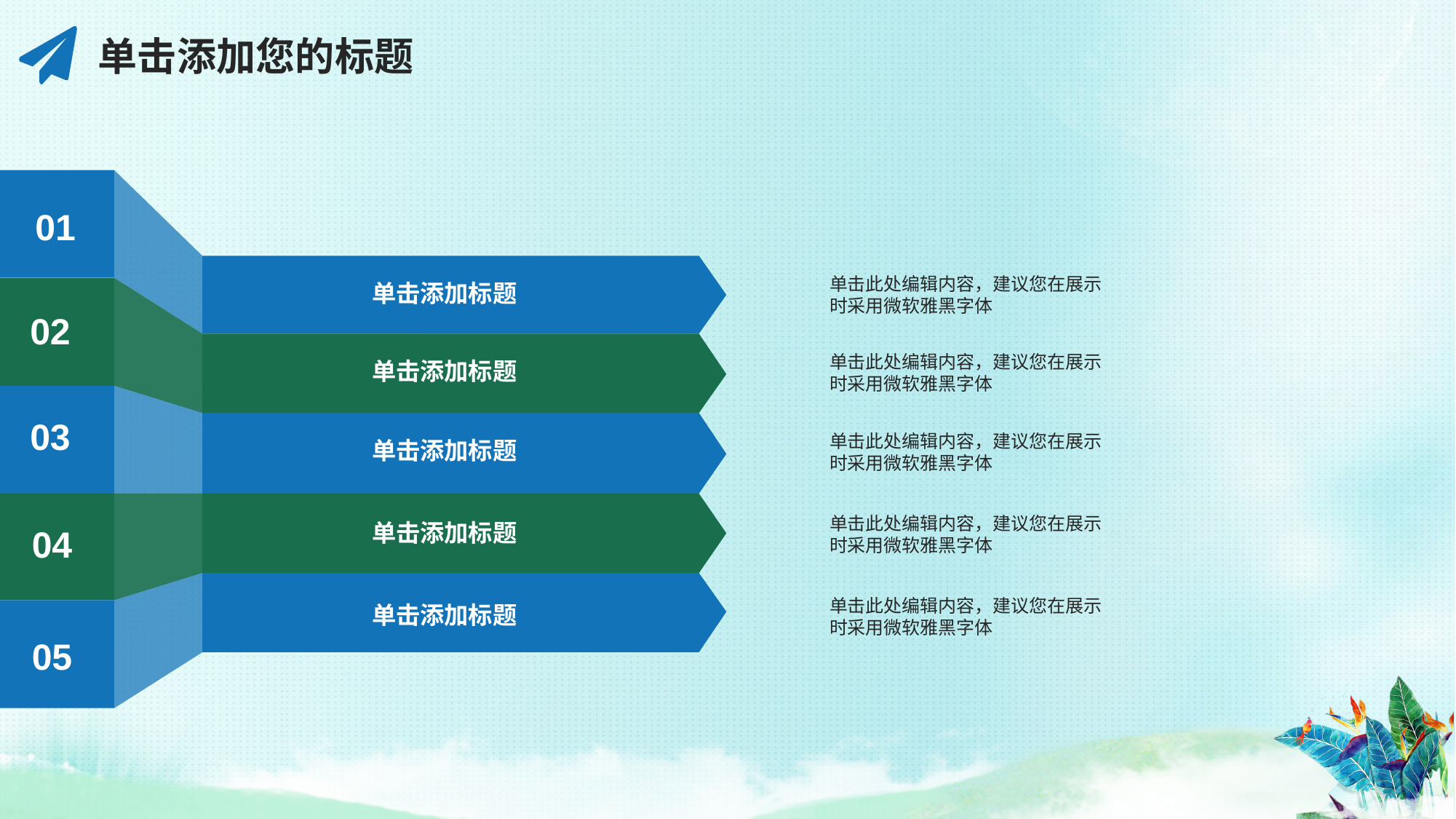

单击添加您的标题

01

单击添加标题
单击此处编辑内容，建议您在展示时采用微软雅黑字体

02

单击添加标题
单击此处编辑内容，建议您在展示时采用微软雅黑字体

03

单击添加标题
单击此处编辑内容，建议您在展示时采用微软雅黑字体

单击添加标题
单击此处编辑内容，建议您在展示时采用微软雅黑字体
04

单击添加标题
单击此处编辑内容，建议您在展示时采用微软雅黑字体

05